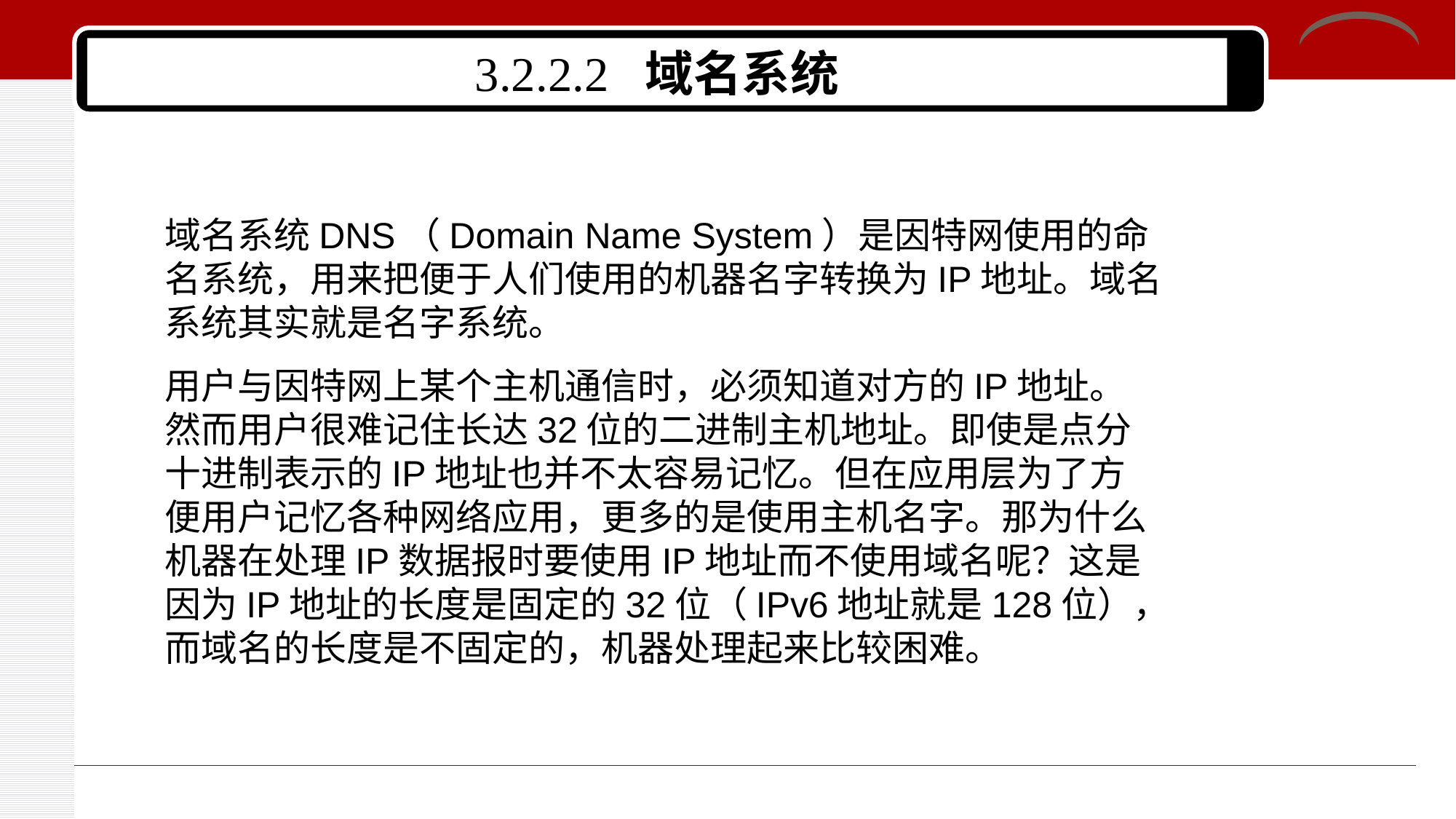

# 3.2.2.2  域名系统
域名系统DNS（Domain Name System）是因特网使用的命名系统，用来把便于人们使用的机器名字转换为IP地址。域名系统其实就是名字系统。
用户与因特网上某个主机通信时，必须知道对方的IP地址。然而用户很难记住长达32位的二进制主机地址。即使是点分十进制表示的IP地址也并不太容易记忆。但在应用层为了方便用户记忆各种网络应用，更多的是使用主机名字。那为什么机器在处理IP数据报时要使用IP地址而不使用域名呢？这是因为IP地址的长度是固定的32位（IPv6地址就是128位），而域名的长度是不固定的，机器处理起来比较困难。